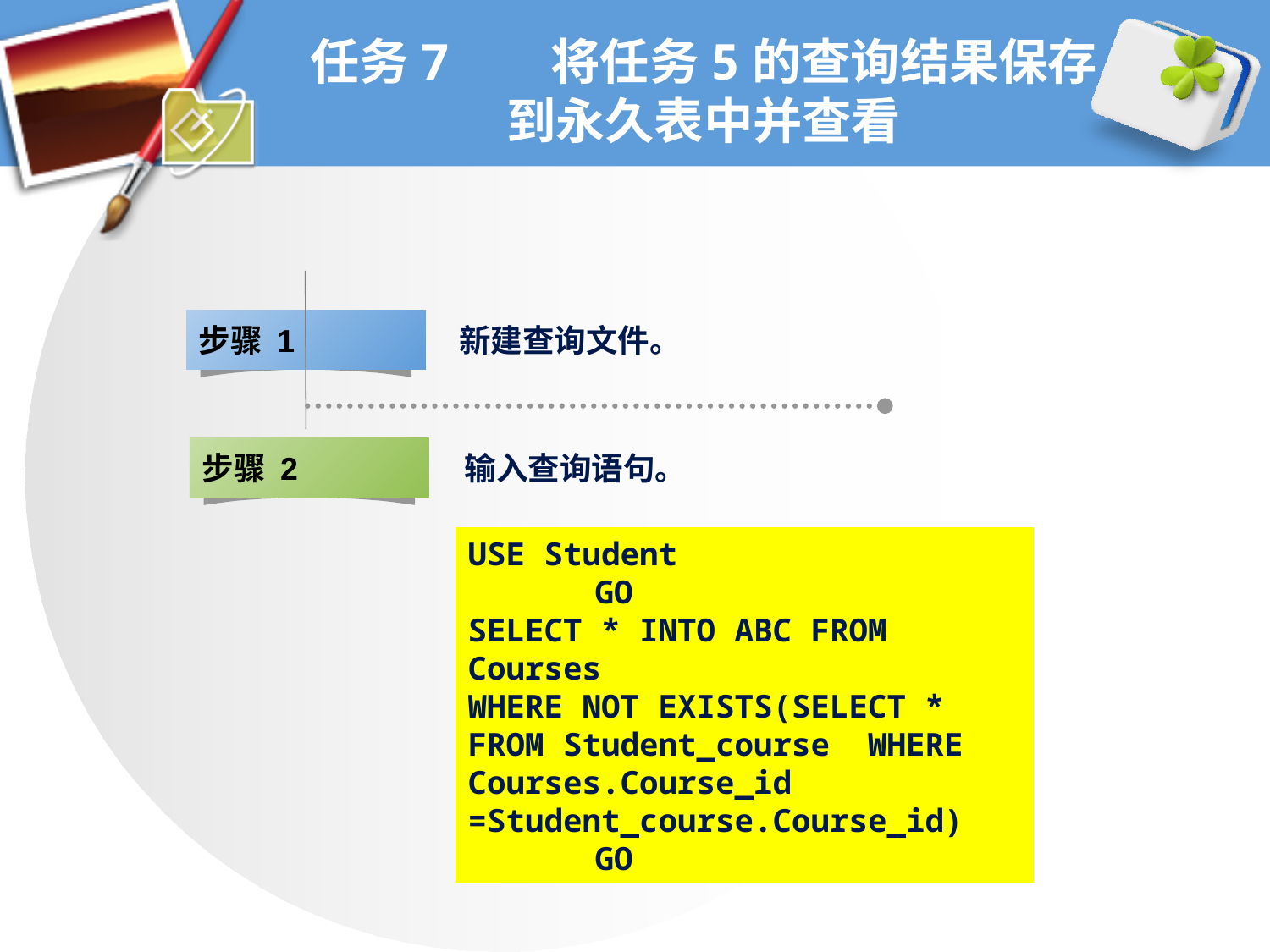

# 任务7   将任务5的查询结果保存到永久表中并查看
步骤 1

新建查询文件。

步骤 2

输入查询语句。
USE Student
	GO
SELECT * INTO ABC FROM Courses
WHERE NOT EXISTS(SELECT * FROM Student_course  WHERE Courses.Course_id =Student_course.Course_id)
	GO